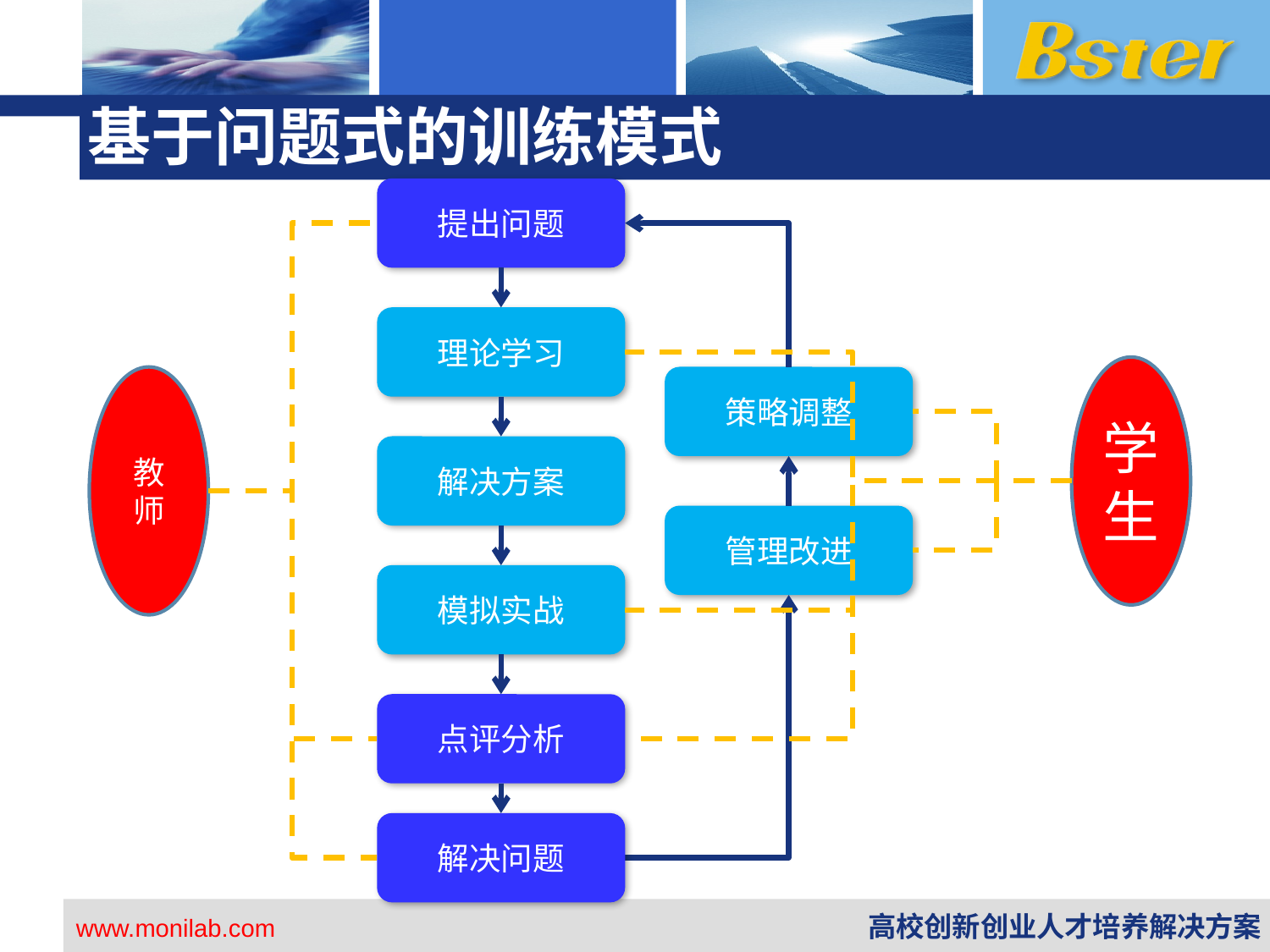

# 基于问题式的训练模式
提出问题
理论学习
学生
教师
策略调整
解决方案
管理改进
模拟实战
点评分析
解决问题